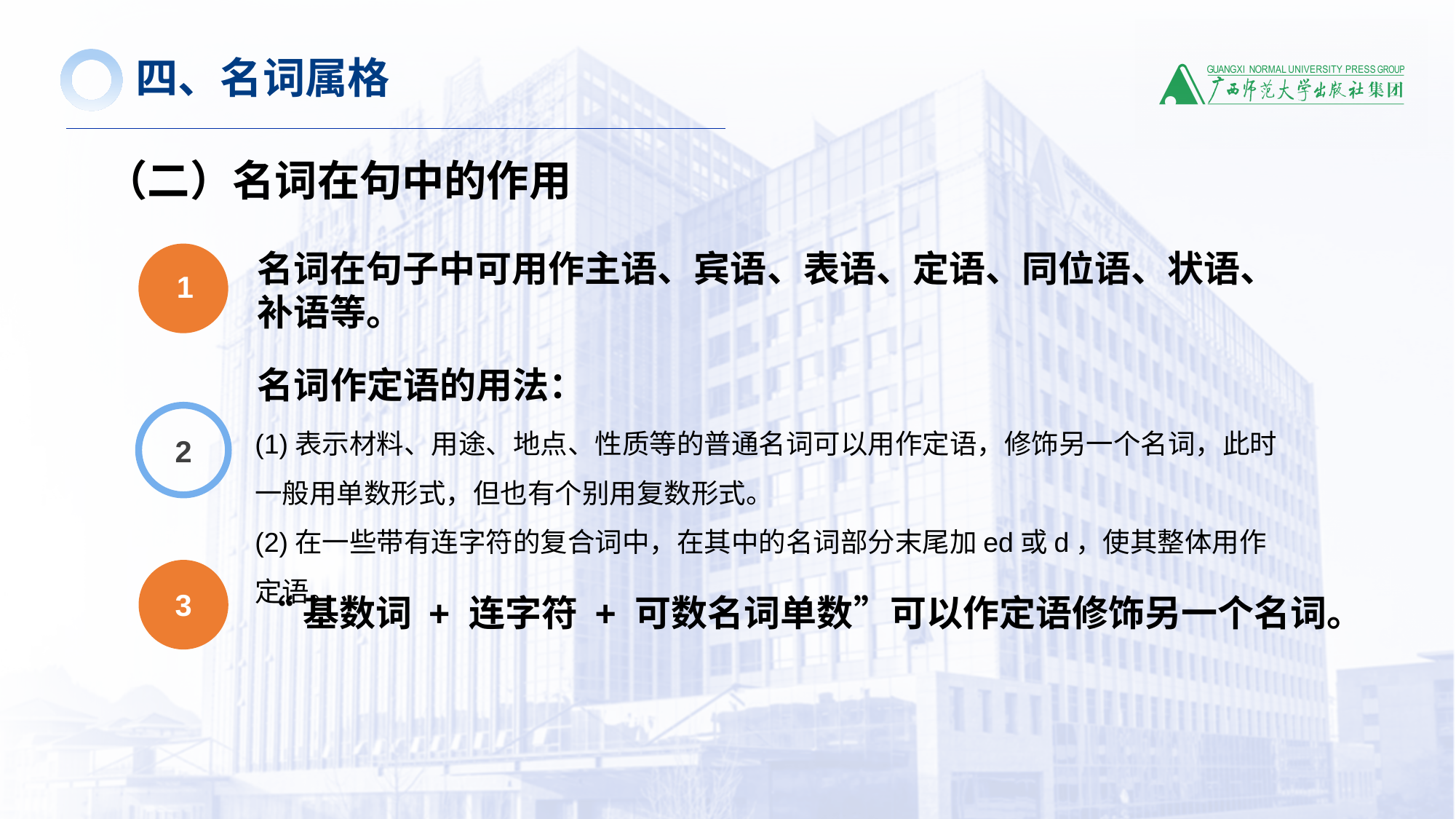

四、名词属格

（二）名词在句中的作用
名词在句子中可用作主语、宾语、表语、定语、同位语、状语、
补语等。

1
名词作定语的用法：
(1)表示材料、用途、地点、性质等的普通名词可以用作定语，修饰另一个名词，此时一般用单数形式，但也有个别用复数形式。
(2)在一些带有连字符的复合词中，在其中的名词部分末尾加ed或d，使其整体用作定语。

2

3
“基数词 + 连字符 + 可数名词单数”可以作定语修饰另一个名词。